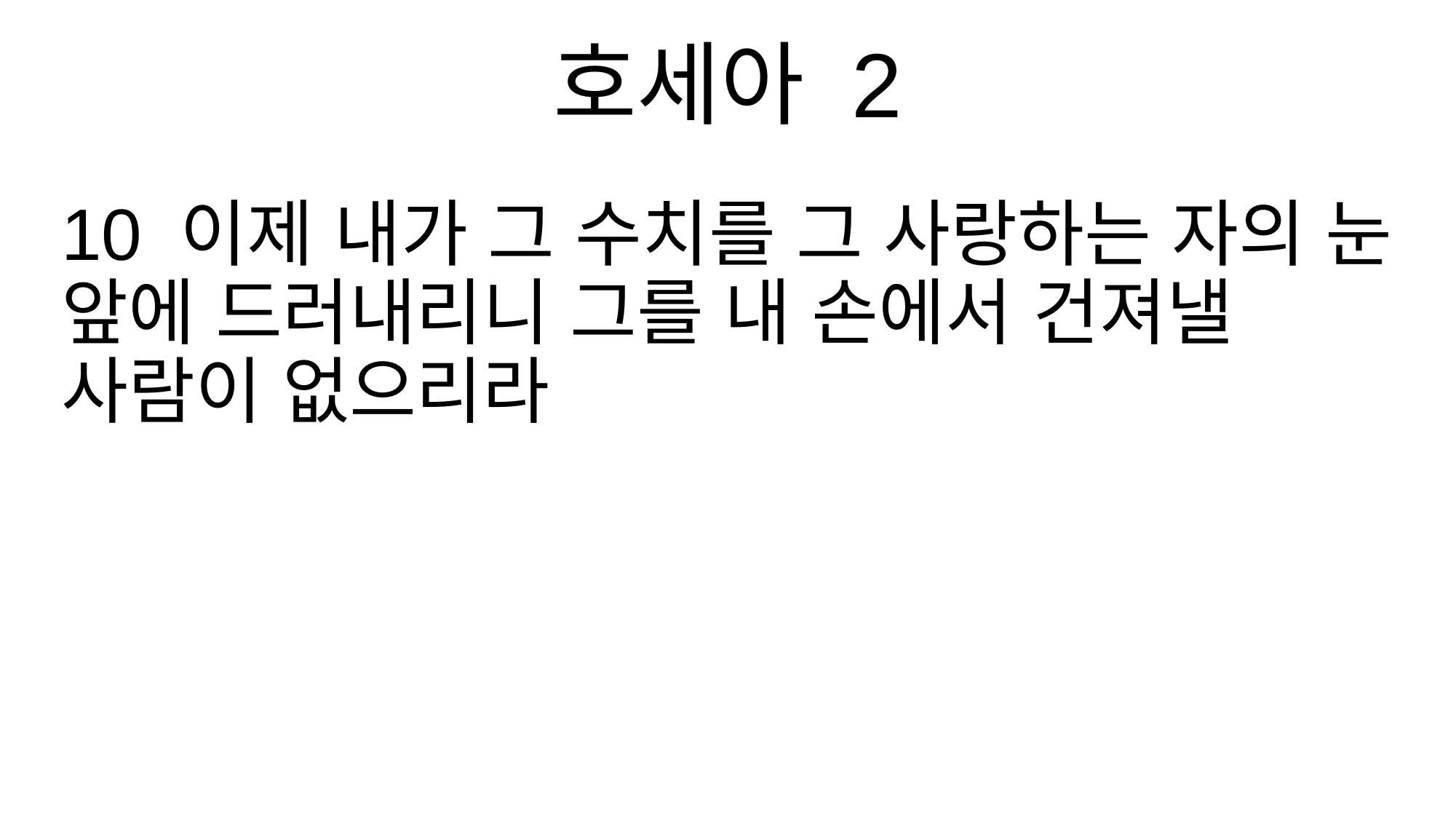

호세아 2
10 이제 내가 그 수치를 그 사랑하는 자의 눈 앞에 드러내리니 그를 내 손에서 건져낼 사람이 없으리라